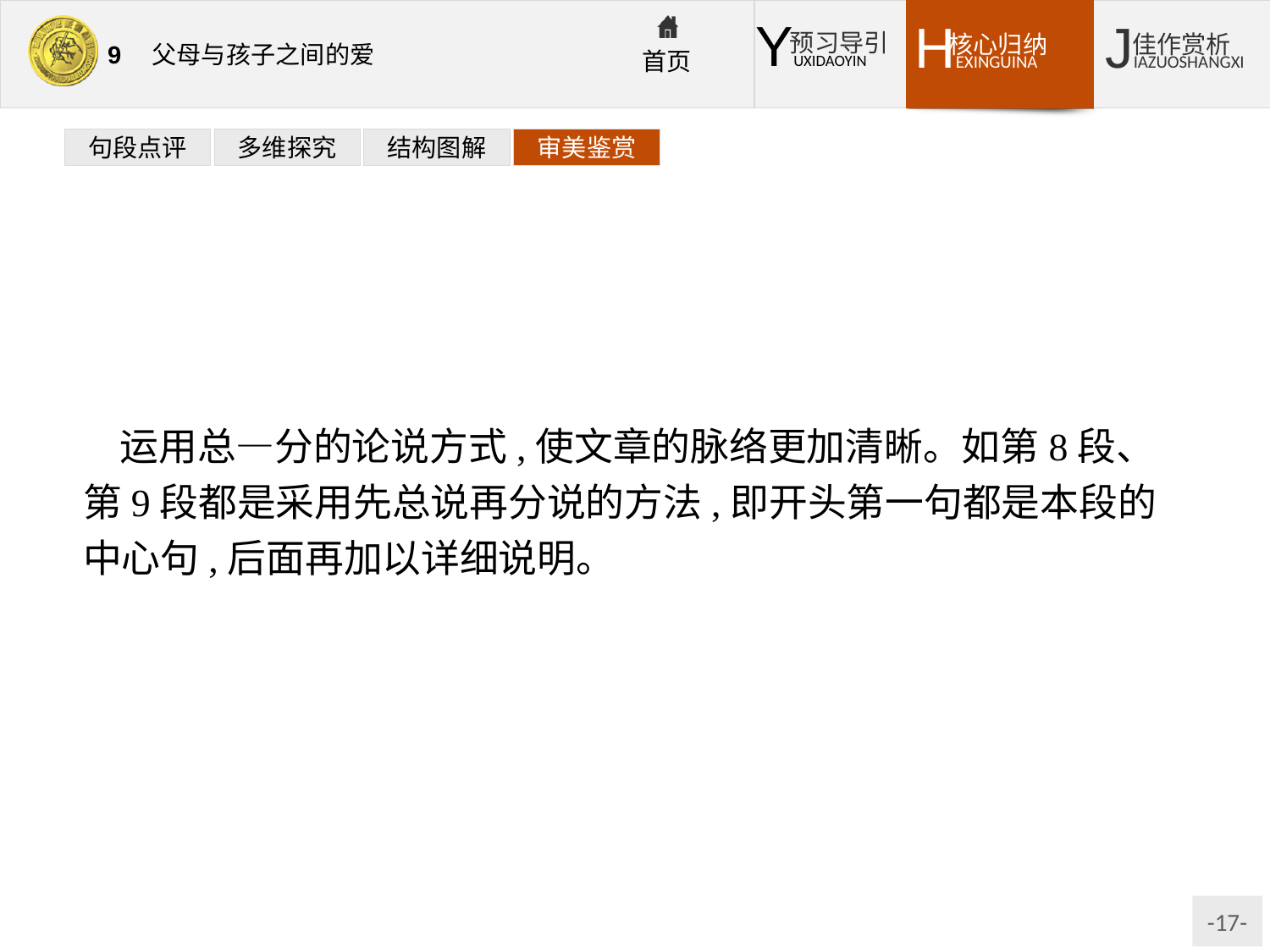

句段点评
多维探究
结构图解
审美鉴赏
运用总—分的论说方式,使文章的脉络更加清晰。如第8段、第9段都是采用先总说再分说的方法,即开头第一句都是本段的中心句,后面再加以详细说明。